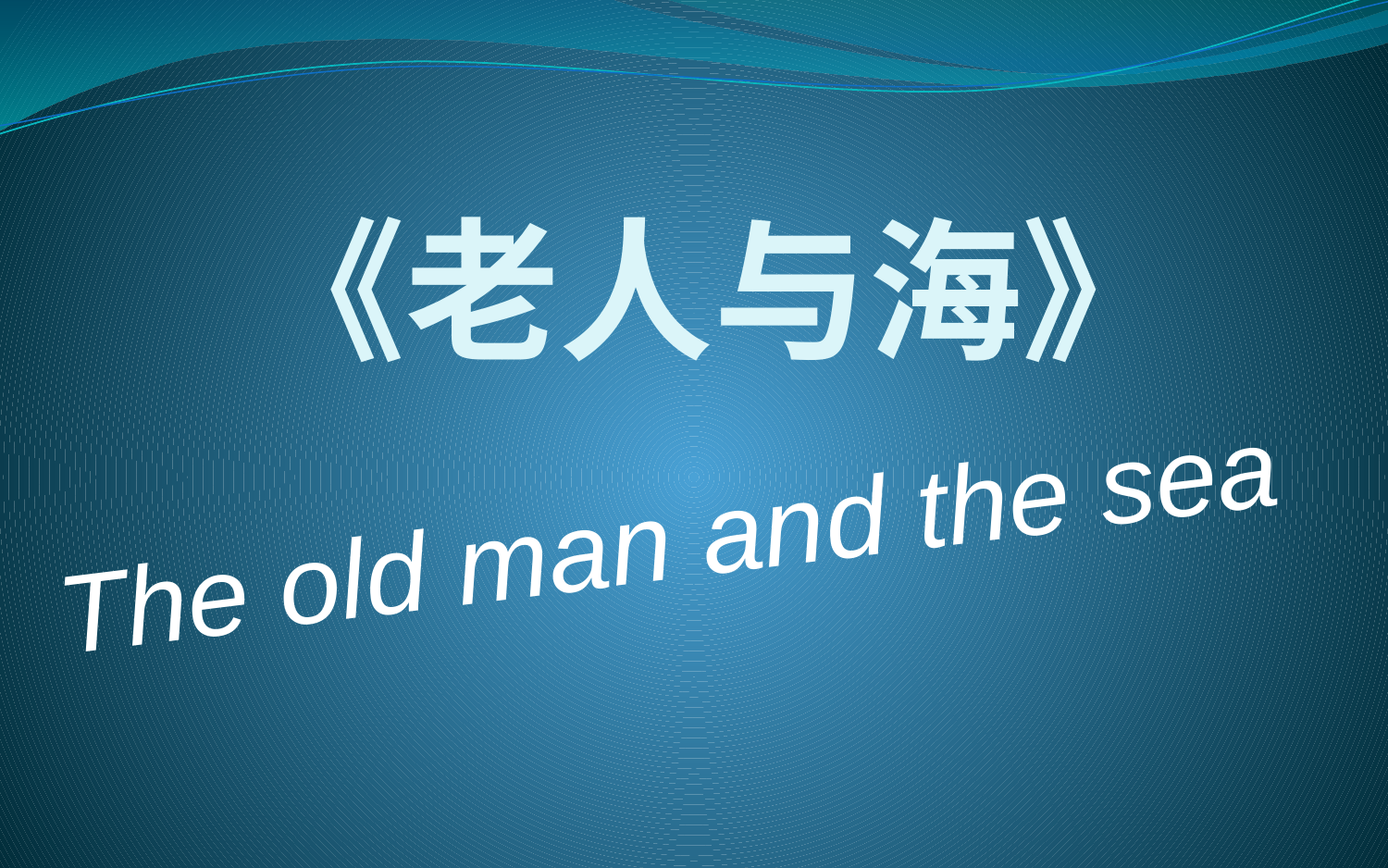

# 《老人与海》
The old man and the sea